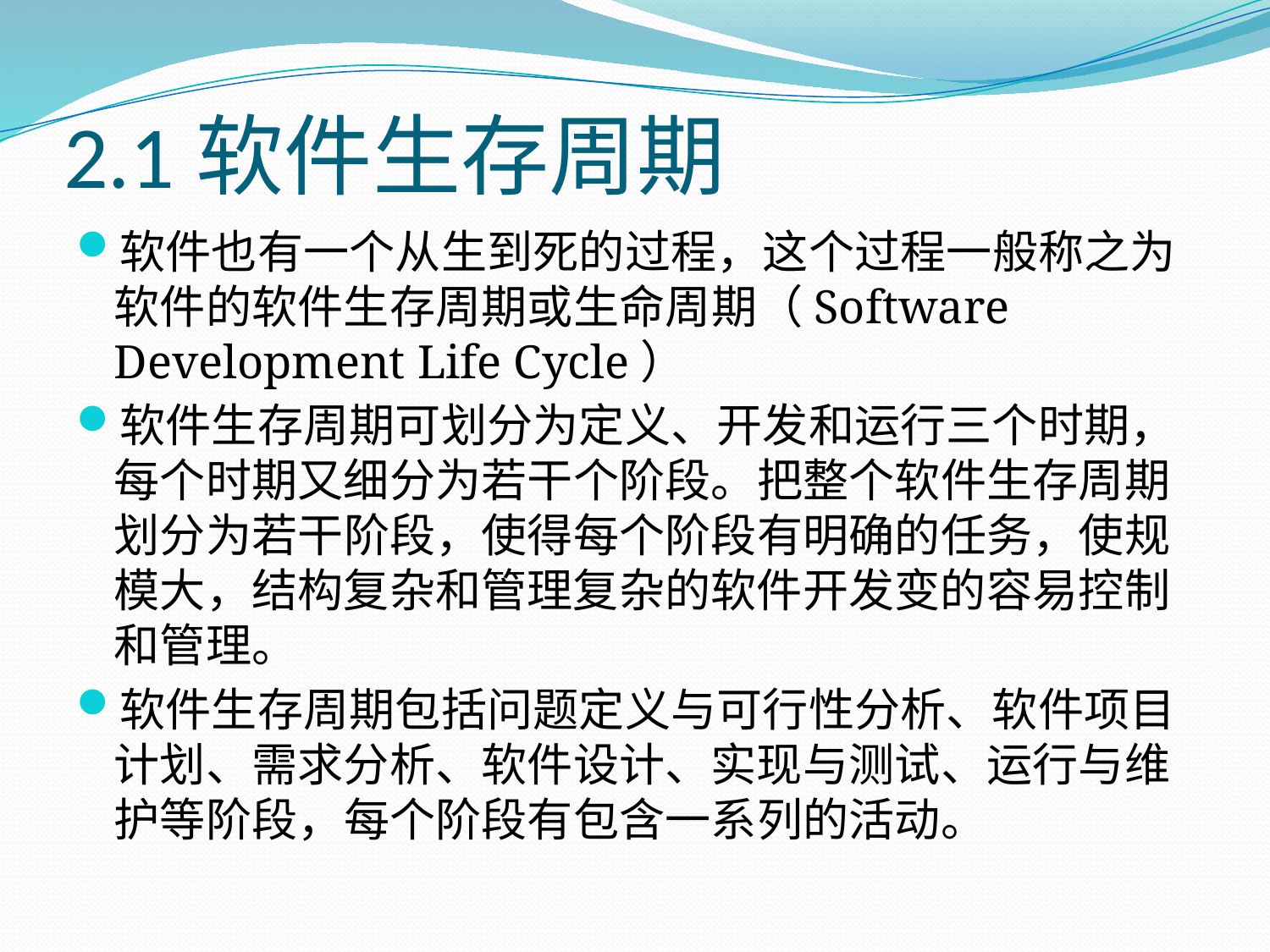

# 2.1软件生存周期
软件也有一个从生到死的过程，这个过程一般称之为软件的软件生存周期或生命周期（Software Development Life Cycle）
软件生存周期可划分为定义、开发和运行三个时期，每个时期又细分为若干个阶段。把整个软件生存周期划分为若干阶段，使得每个阶段有明确的任务，使规模大，结构复杂和管理复杂的软件开发变的容易控制和管理。
软件生存周期包括问题定义与可行性分析、软件项目计划、需求分析、软件设计、实现与测试、运行与维护等阶段，每个阶段有包含一系列的活动。